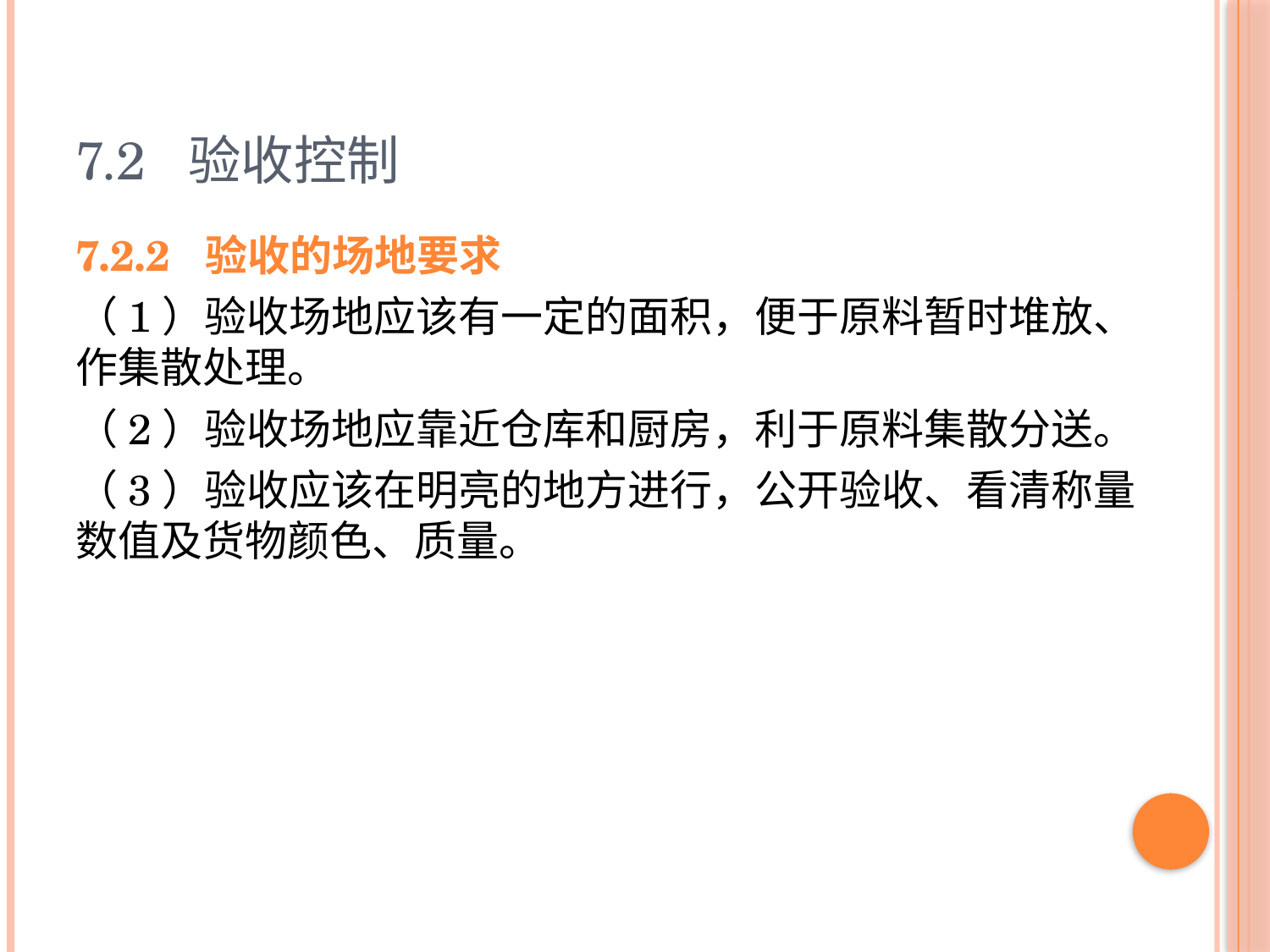

# 7.2  验收控制
7.2.2  验收的场地要求
（1）验收场地应该有一定的面积，便于原料暂时堆放、作集散处理。
（2）验收场地应靠近仓库和厨房，利于原料集散分送。
（3）验收应该在明亮的地方进行，公开验收、看清称量数值及货物颜色、质量。